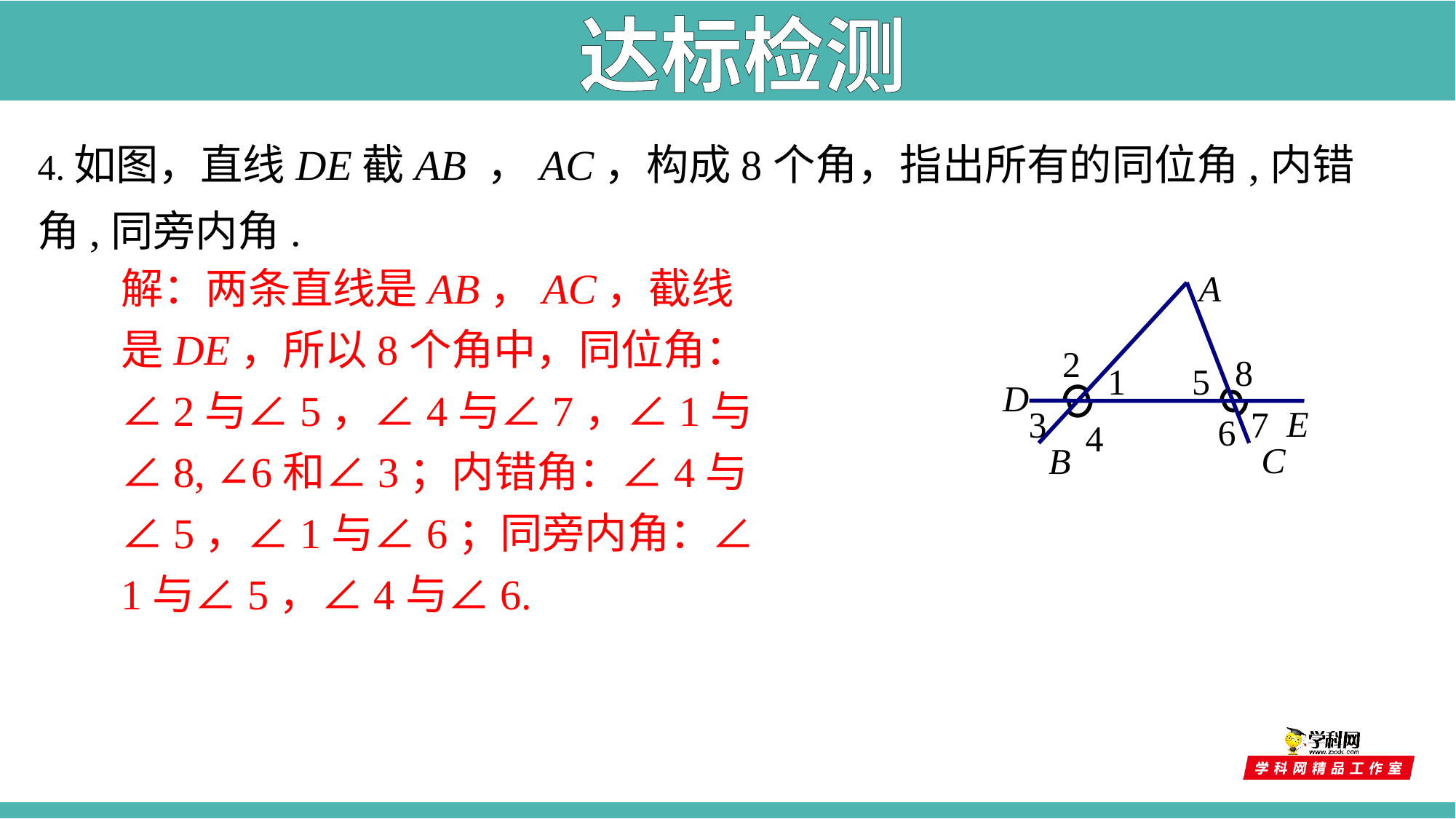

达标检测
4.如图，直线DE截AB ，AC，构成8个角，指出所有的同位角,内错角,同旁内角.
解：两条直线是AB，AC，截线是DE，所以8个角中，同位角：∠2与∠5，∠4与∠7，∠1与∠8, ∠6和∠3；内错角：∠4与∠5，∠1与∠6；同旁内角：∠1与∠5，∠4与∠6.

A

2
8
1
5
D

E
3
7
6
4
C
B